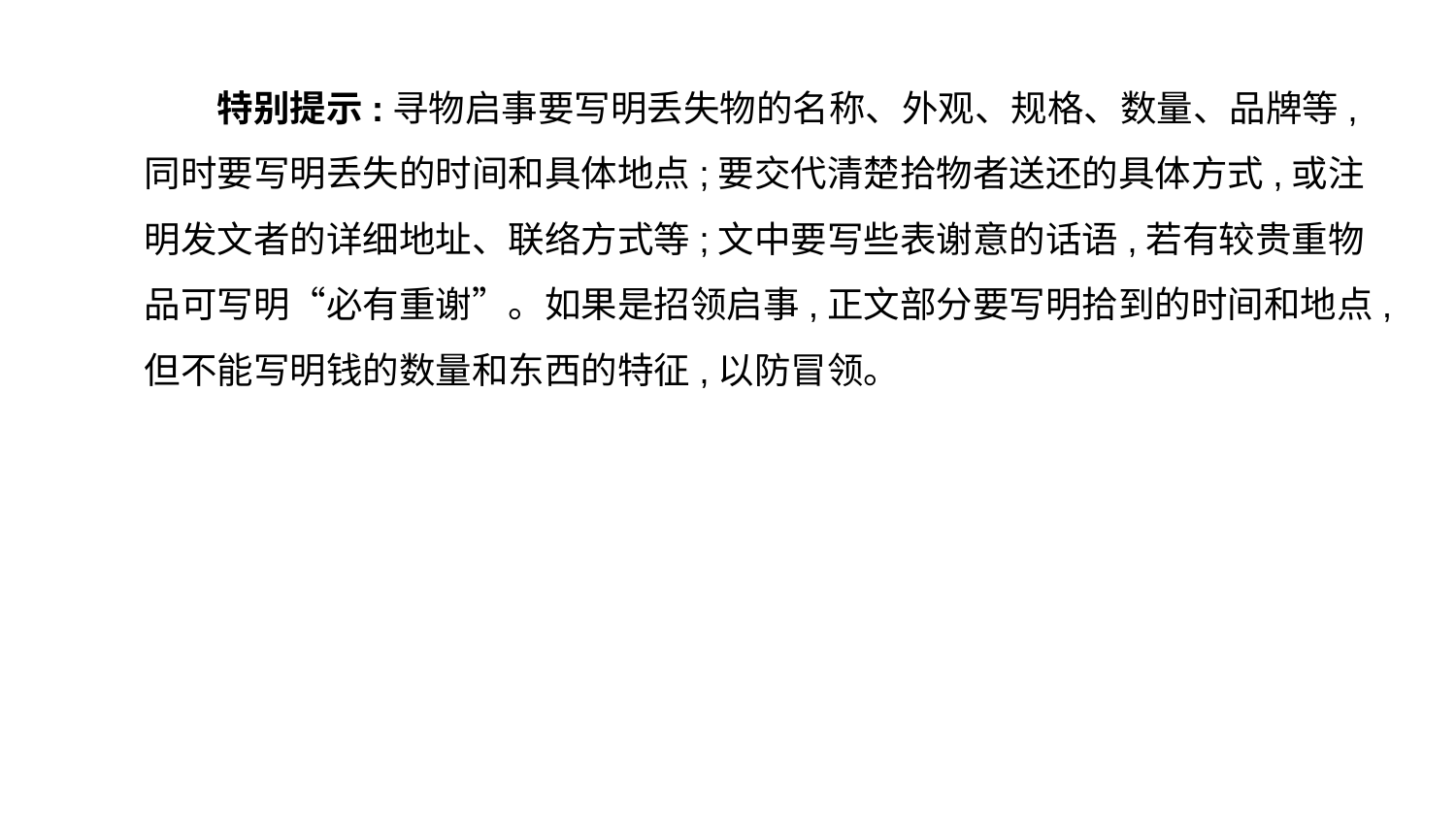

特别提示:寻物启事要写明丢失物的名称、外观、规格、数量、品牌等,同时要写明丢失的时间和具体地点;要交代清楚拾物者送还的具体方式,或注明发文者的详细地址、联络方式等;文中要写些表谢意的话语,若有较贵重物品可写明“必有重谢”。如果是招领启事,正文部分要写明拾到的时间和地点,但不能写明钱的数量和东西的特征,以防冒领。